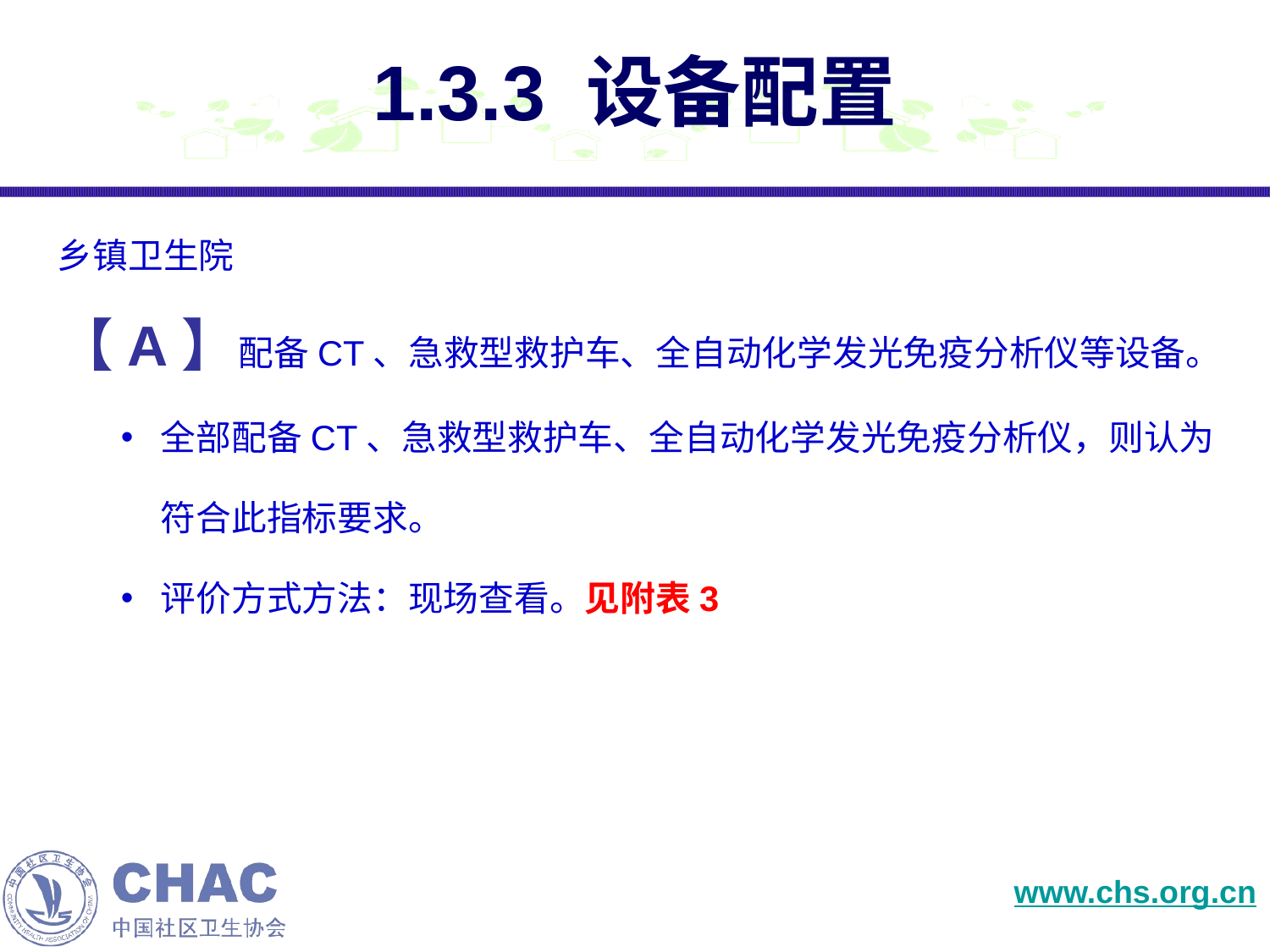

# 1.3.3 设备配置
乡镇卫生院
【A】配备CT、急救型救护车、全自动化学发光免疫分析仪等设备。
全部配备CT、急救型救护车、全自动化学发光免疫分析仪，则认为符合此指标要求。
评价方式方法：现场查看。见附表3